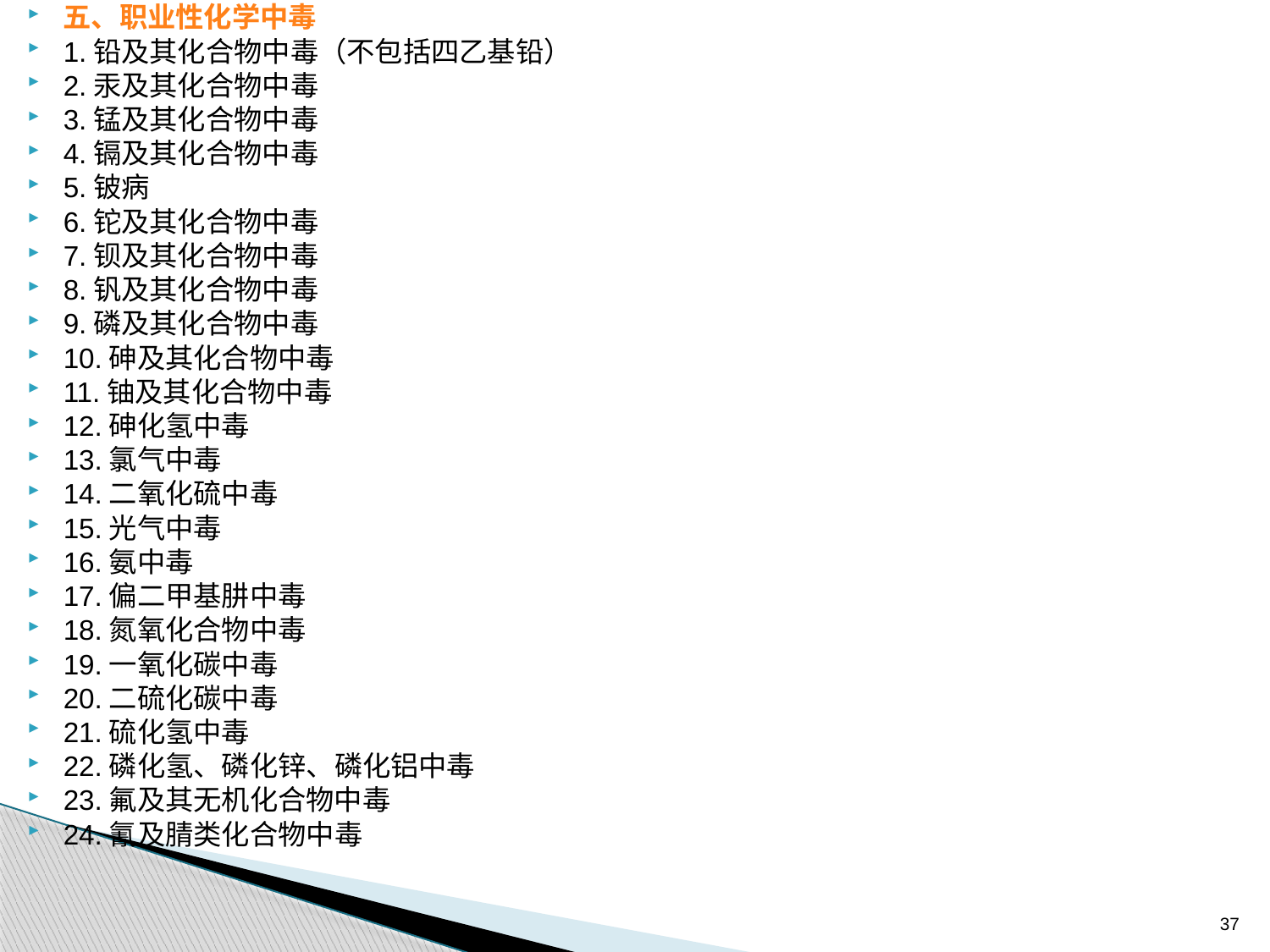

五、职业性化学中毒
1.铅及其化合物中毒（不包括四乙基铅）
2.汞及其化合物中毒
3.锰及其化合物中毒
4.镉及其化合物中毒
5.铍病
6.铊及其化合物中毒
7.钡及其化合物中毒
8.钒及其化合物中毒
9.磷及其化合物中毒
10.砷及其化合物中毒
11.铀及其化合物中毒
12.砷化氢中毒
13.氯气中毒
14.二氧化硫中毒
15.光气中毒
16.氨中毒
17.偏二甲基肼中毒
18.氮氧化合物中毒
19.一氧化碳中毒
20.二硫化碳中毒
21.硫化氢中毒
22.磷化氢、磷化锌、磷化铝中毒
23.氟及其无机化合物中毒
24.氰及腈类化合物中毒
#
37